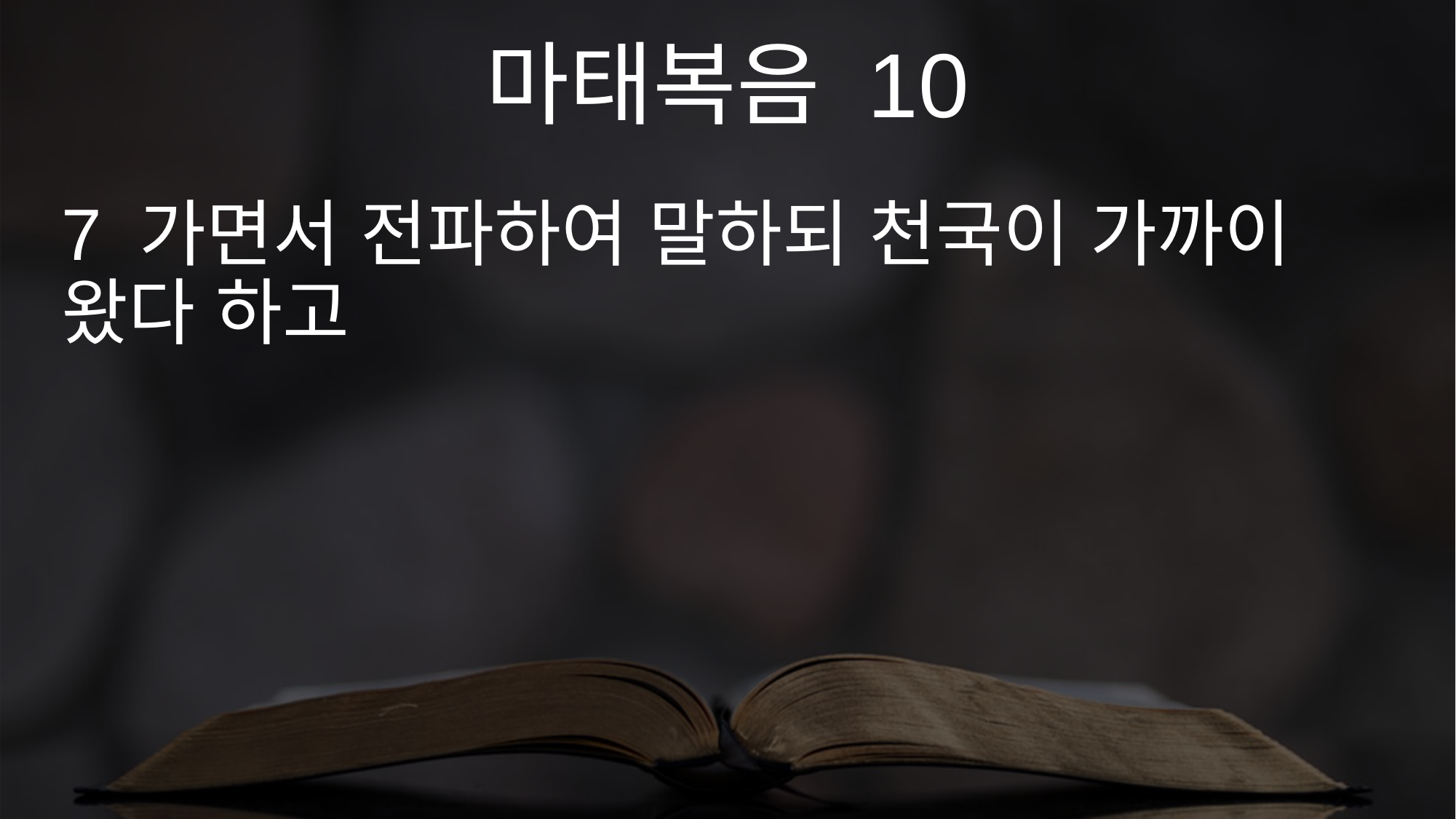

마태복음 10
7 가면서 전파하여 말하되 천국이 가까이 왔다 하고